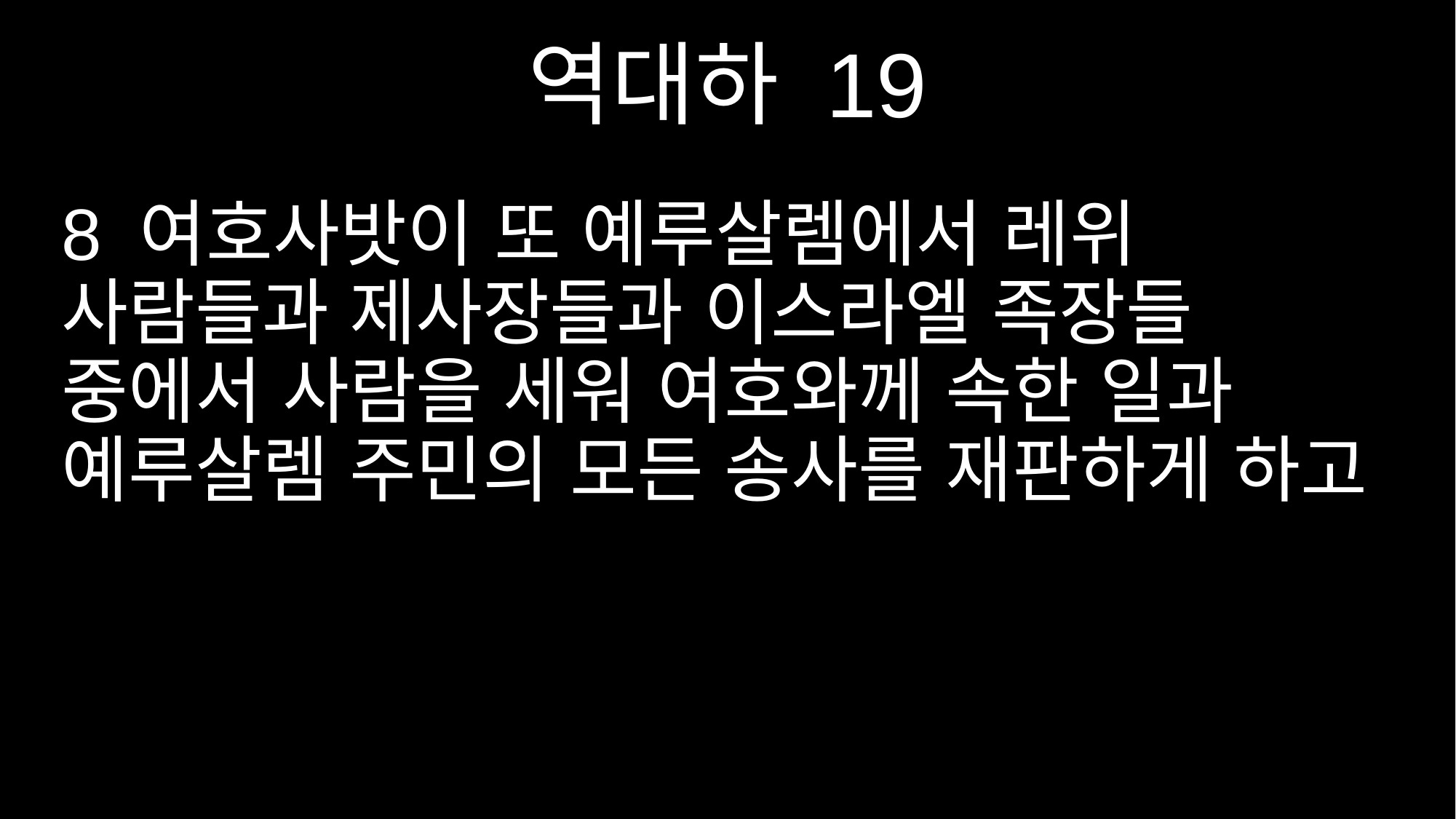

역대하 19
8 여호사밧이 또 예루살렘에서 레위 사람들과 제사장들과 이스라엘 족장들 중에서 사람을 세워 여호와께 속한 일과 예루살렘 주민의 모든 송사를 재판하게 하고